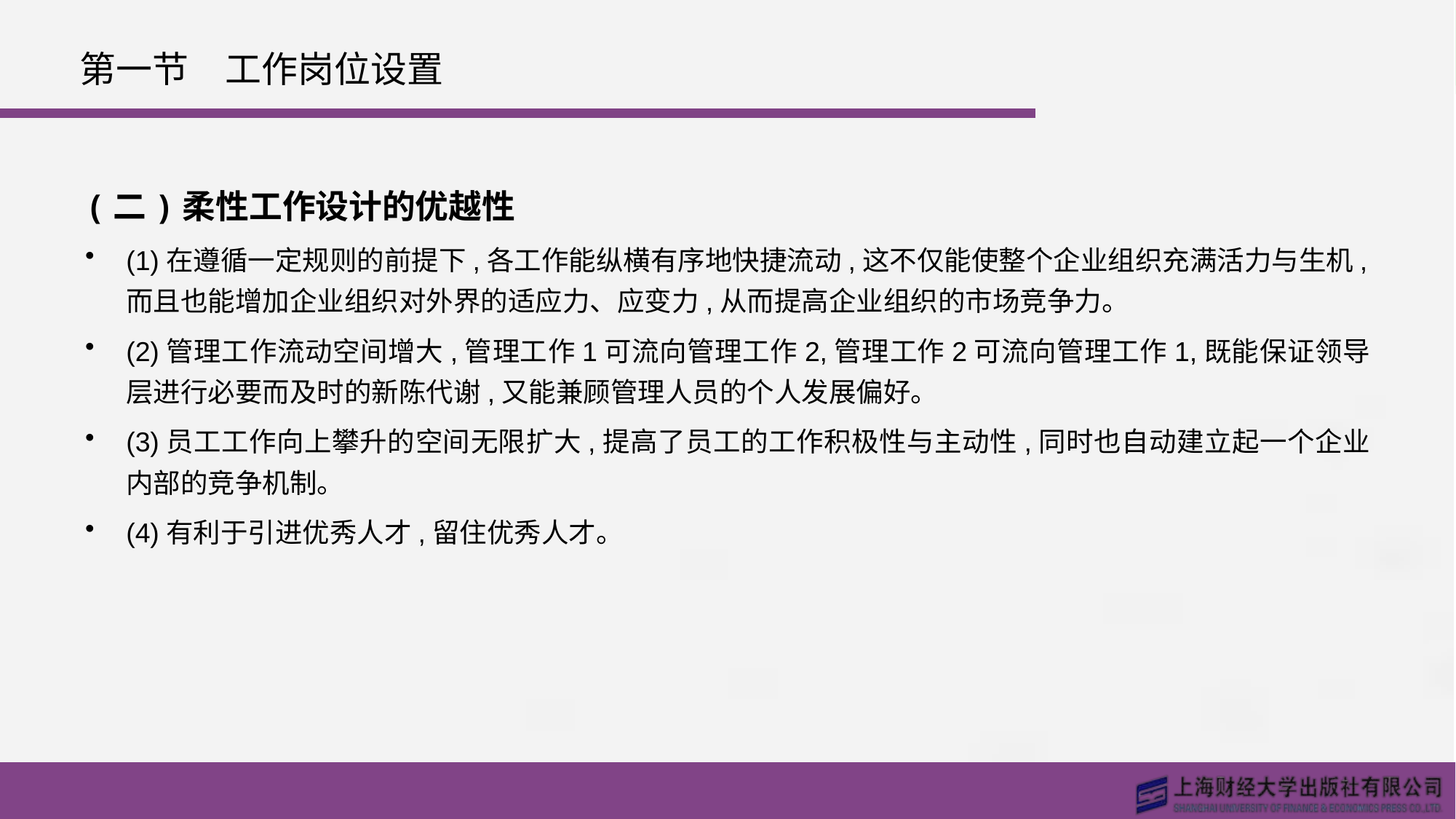

# 第一节　工作岗位设置
(二)柔性工作设计的优越性
(1)在遵循一定规则的前提下,各工作能纵横有序地快捷流动,这不仅能使整个企业组织充满活力与生机,而且也能增加企业组织对外界的适应力、应变力,从而提高企业组织的市场竞争力。
(2)管理工作流动空间增大,管理工作1可流向管理工作2,管理工作2可流向管理工作1,既能保证领导层进行必要而及时的新陈代谢,又能兼顾管理人员的个人发展偏好。
(3)员工工作向上攀升的空间无限扩大,提高了员工的工作积极性与主动性,同时也自动建立起一个企业内部的竞争机制。
(4)有利于引进优秀人才,留住优秀人才。